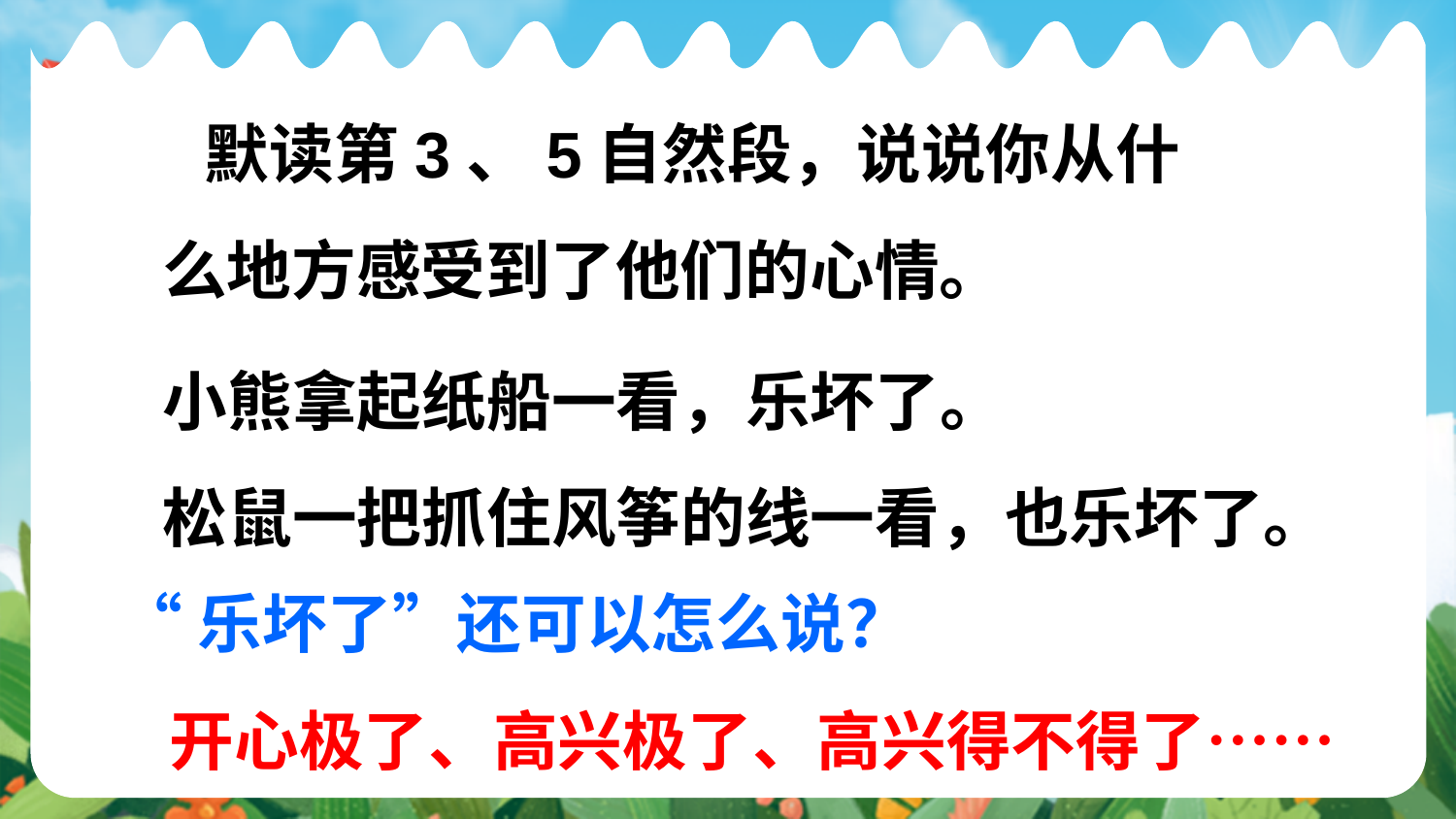

默读第3、5自然段，说说你从什么地方感受到了他们的心情。
小熊拿起纸船一看，乐坏了。
松鼠一把抓住风筝的线一看，也乐坏了。
“乐坏了”还可以怎么说？
开心极了、高兴极了、高兴得不得了……